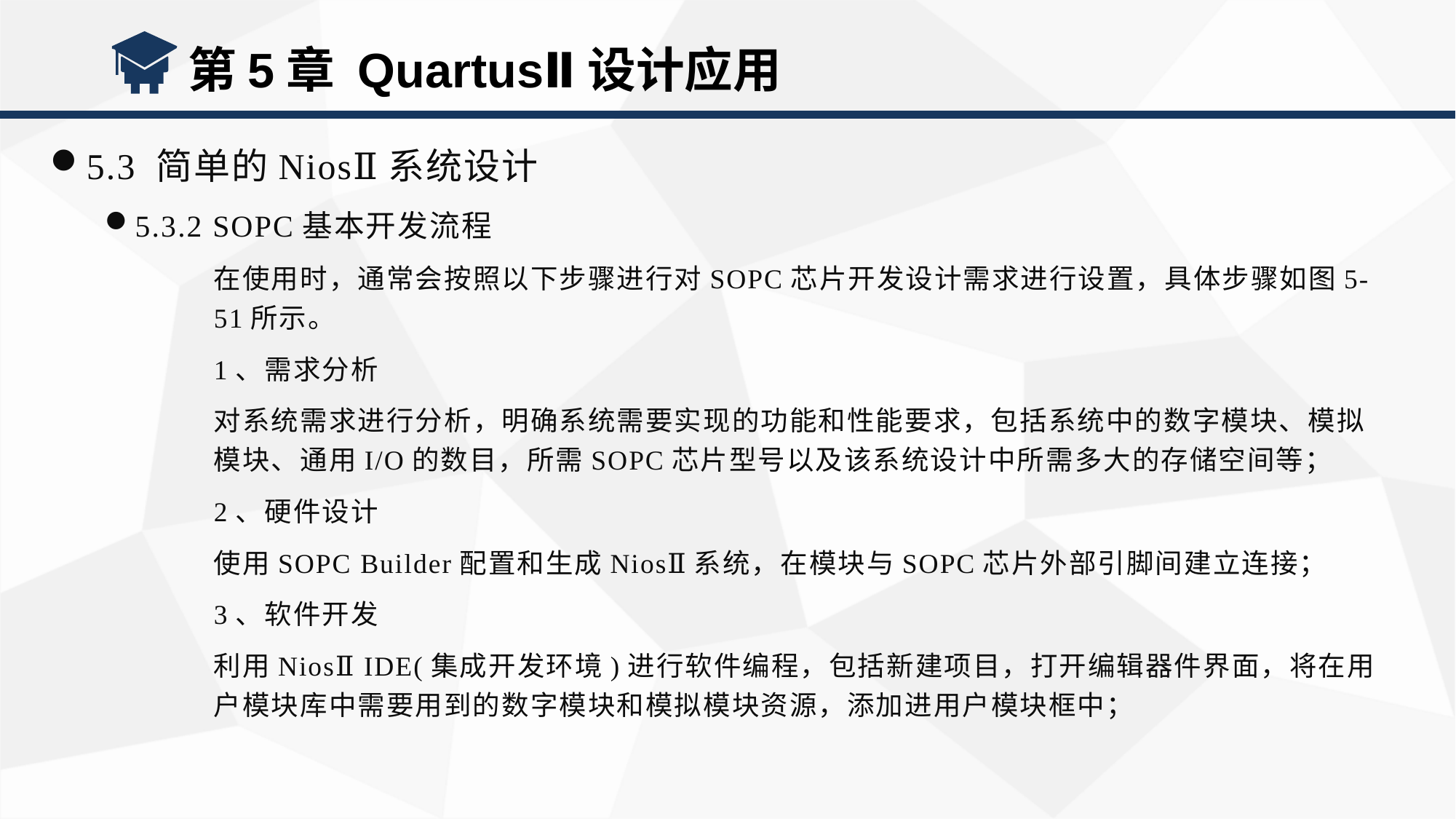

第5章 QuartusⅡ设计应用

5.3 简单的NiosⅡ系统设计
5.3.2 SOPC基本开发流程
在使用时，通常会按照以下步骤进行对SOPC芯片开发设计需求进行设置，具体步骤如图5-51所示。
1、需求分析
对系统需求进行分析，明确系统需要实现的功能和性能要求，包括系统中的数字模块、模拟模块、通用I/O的数目，所需SOPC芯片型号以及该系统设计中所需多大的存储空间等；
2、硬件设计
使用SOPC Builder配置和生成NiosⅡ系统，在模块与SOPC芯片外部引脚间建立连接；
3、软件开发
利用NiosⅡ IDE(集成开发环境)进行软件编程，包括新建项目，打开编辑器件界面，将在用户模块库中需要用到的数字模块和模拟模块资源，添加进用户模块框中；